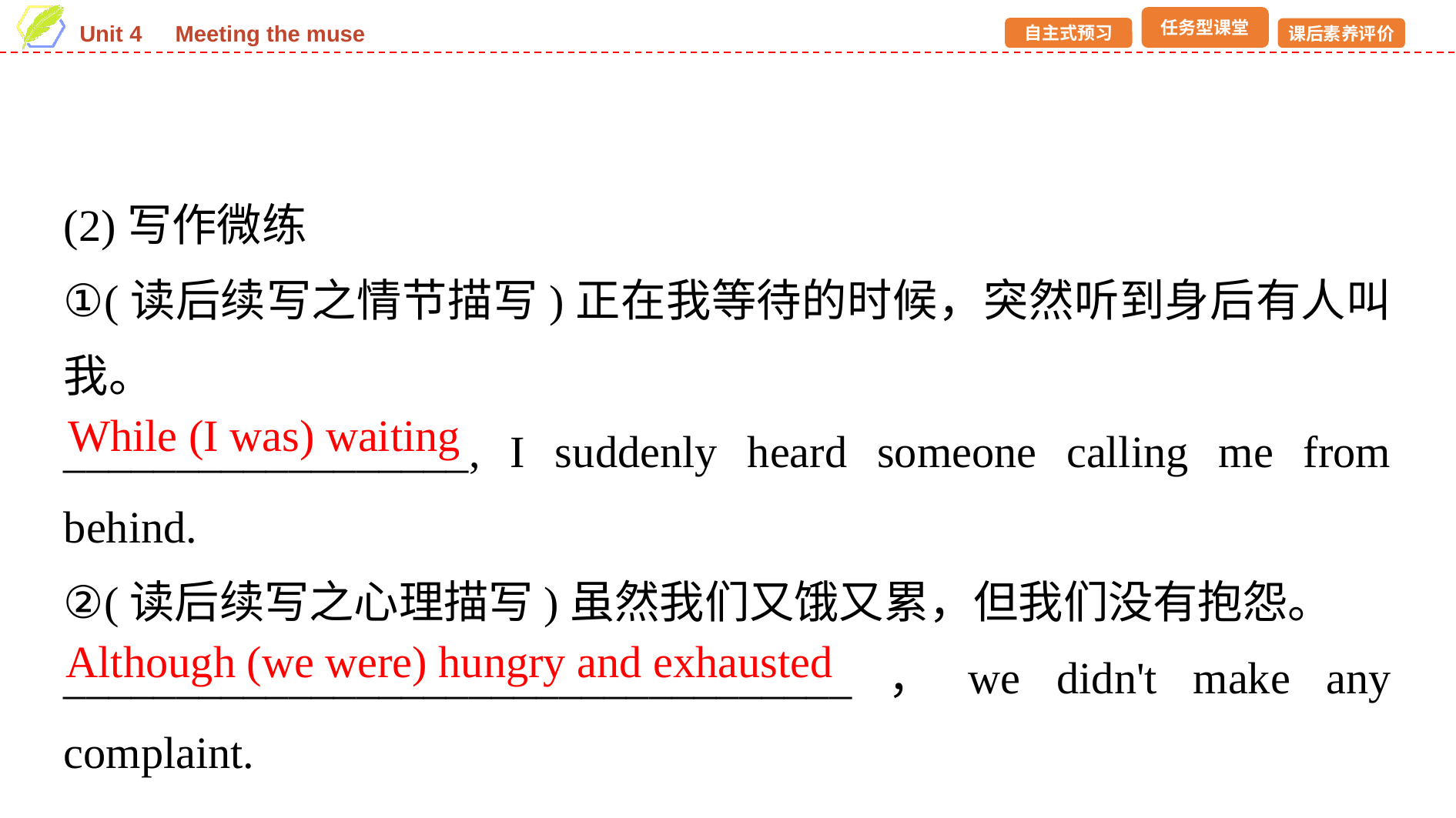

(2)写作微练
①(读后续写之情节描写)正在我等待的时候，突然听到身后有人叫我。
__________________, I suddenly heard someone calling me from behind.
②(读后续写之心理描写)虽然我们又饿又累，但我们没有抱怨。
___________________________________，we didn't make any complaint.
While (I was) waiting
Although (we were) hungry and exhausted